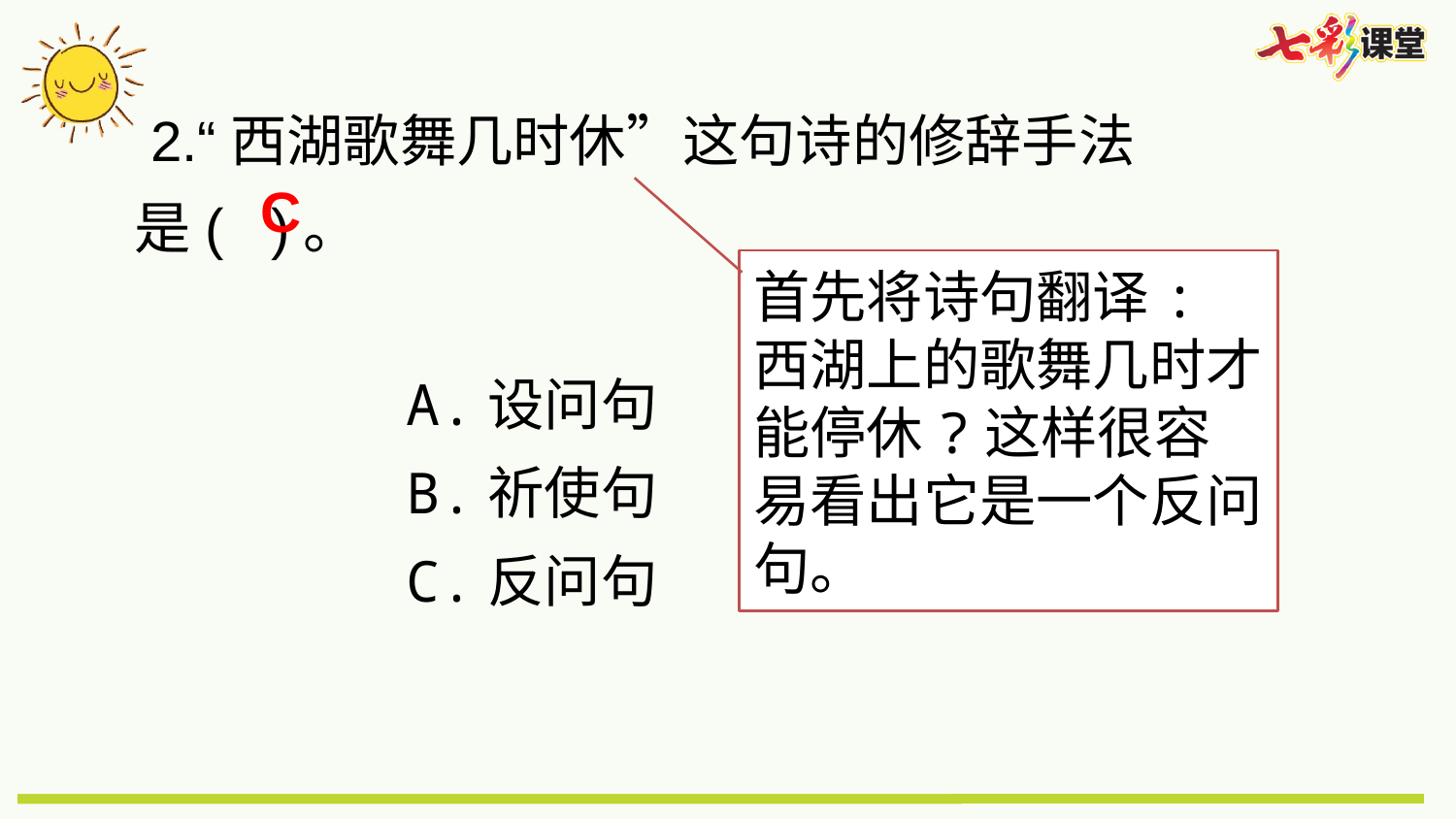

2.“西湖歌舞几时休”这句诗的修辞手法
是(   )。

        A.设问句
        B.祈使句
        C.反问句
C
首先将诗句翻译:西湖上的歌舞几时才能停休?这样很容易看出它是一个反问句。